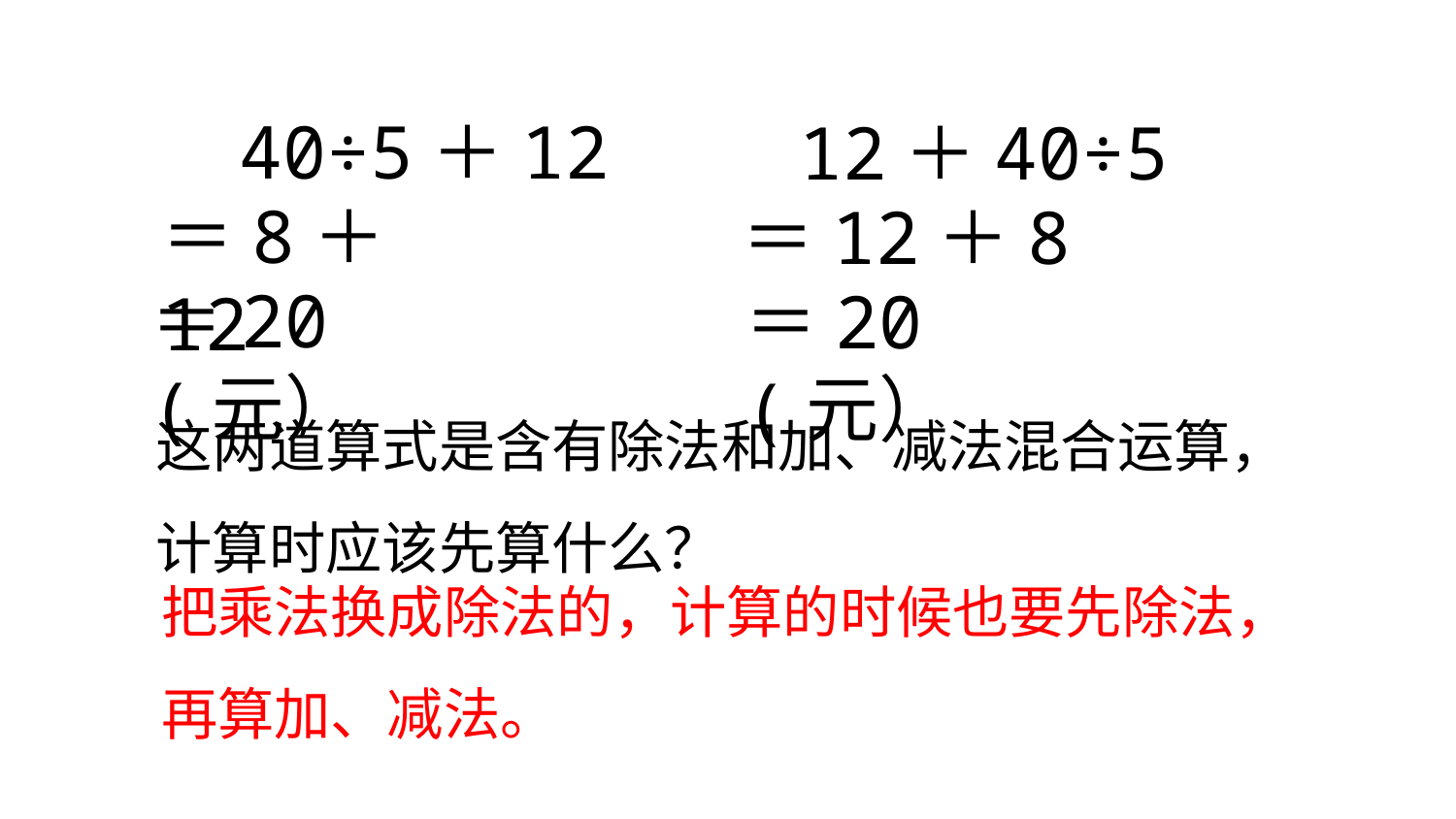

40÷5＋12
12＋40÷5
＝8＋12
＝12＋8
＝20(元）
＝20 (元）
这两道算式是含有除法和加、减法混合运算，计算时应该先算什么？
把乘法换成除法的，计算的时候也要先除法，再算加、减法。